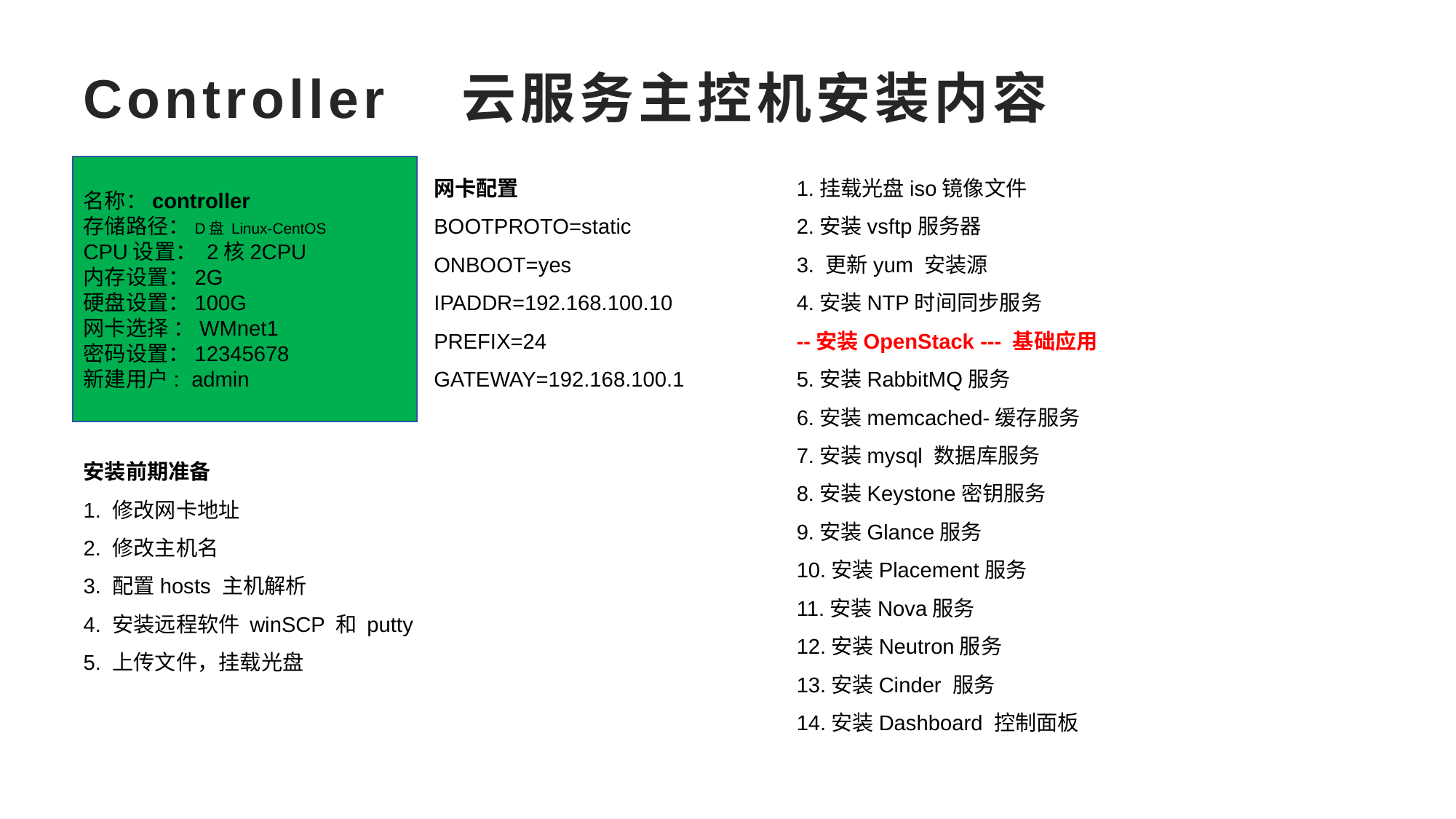

# Controller   云服务主控机安装内容
名称：controller
存储路径：D盘 Linux-CentOS
CPU设置： 2核2CPU
内存设置：2G
硬盘设置：100G
网卡选择 ：WMnet1
密码设置：12345678
新建用户:  admin
网卡配置
BOOTPROTO=static
ONBOOT=yes
IPADDR=192.168.100.10
PREFIX=24
GATEWAY=192.168.100.1
1.挂载光盘iso镜像文件
2.安装vsftp服务器
3. 更新yum 安装源
4.安装NTP时间同步服务
--安装OpenStack --- 基础应用
5.安装RabbitMQ服务
6.安装memcached-缓存服务
7.安装mysql 数据库服务
8.安装Keystone密钥服务
9.安装Glance服务
10.安装Placement服务
11.安装Nova服务
12.安装Neutron服务
13.安装Cinder 服务
14.安装Dashboard 控制面板

安装前期准备
1. 修改网卡地址
2. 修改主机名
3. 配置hosts 主机解析
4. 安装远程软件 winSCP 和 putty
5. 上传文件，挂载光盘